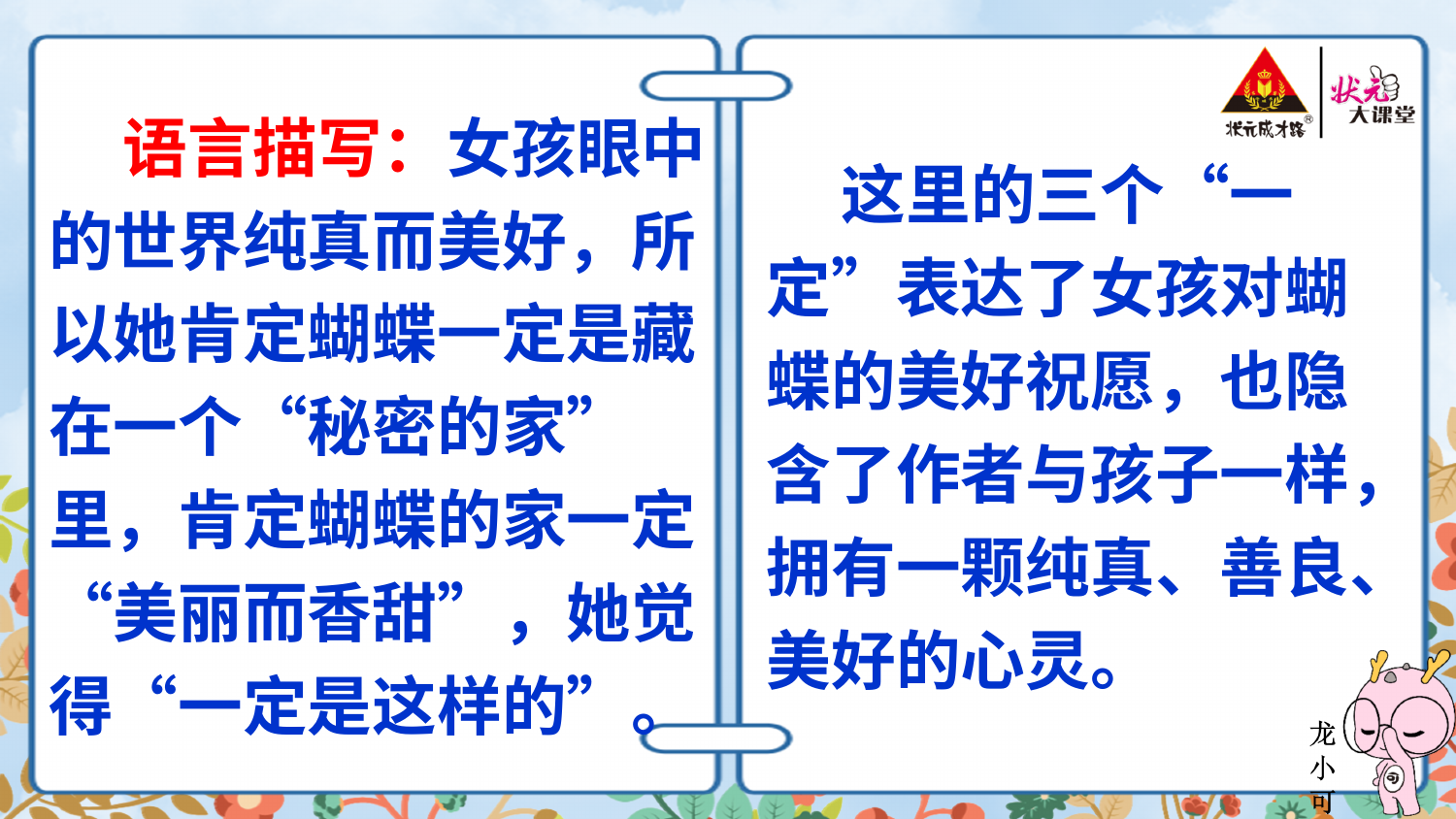

语言描写：女孩眼中的世界纯真而美好，所以她肯定蝴蝶一定是藏在一个“秘密的家”里，肯定蝴蝶的家一定“美丽而香甜”，她觉得“一定是这样的”。
    这里的三个“一定”表达了女孩对蝴蝶的美好祝愿，也隐含了作者与孩子一样，拥有一颗纯真、善良、美好的心灵。